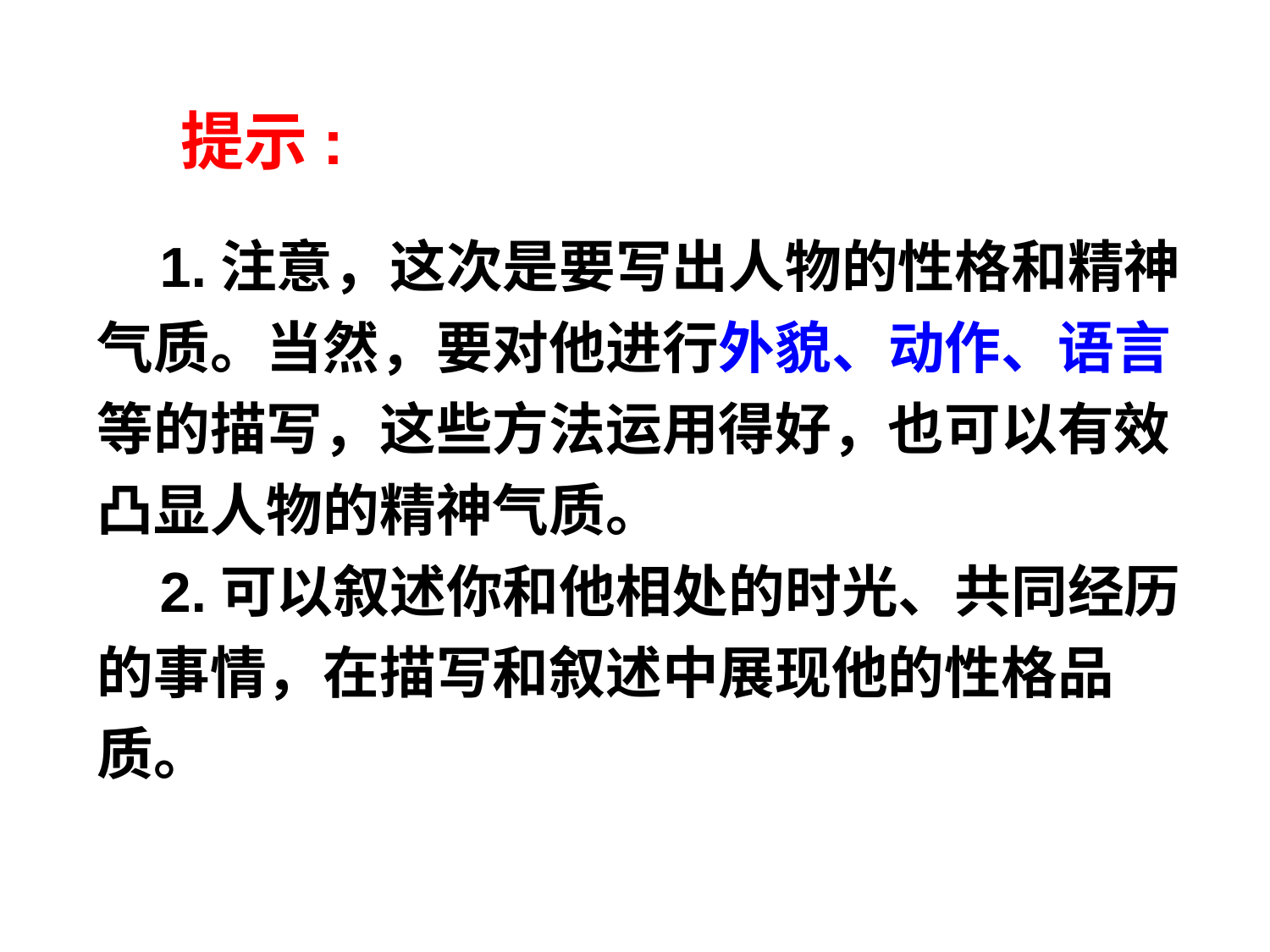

提示:
    1.注意，这次是要写出人物的性格和精神气质。当然，要对他进行外貌、动作、语言等的描写，这些方法运用得好，也可以有效凸显人物的精神气质。
    2.可以叙述你和他相处的时光、共同经历的事情，在描写和叙述中展现他的性格品质。